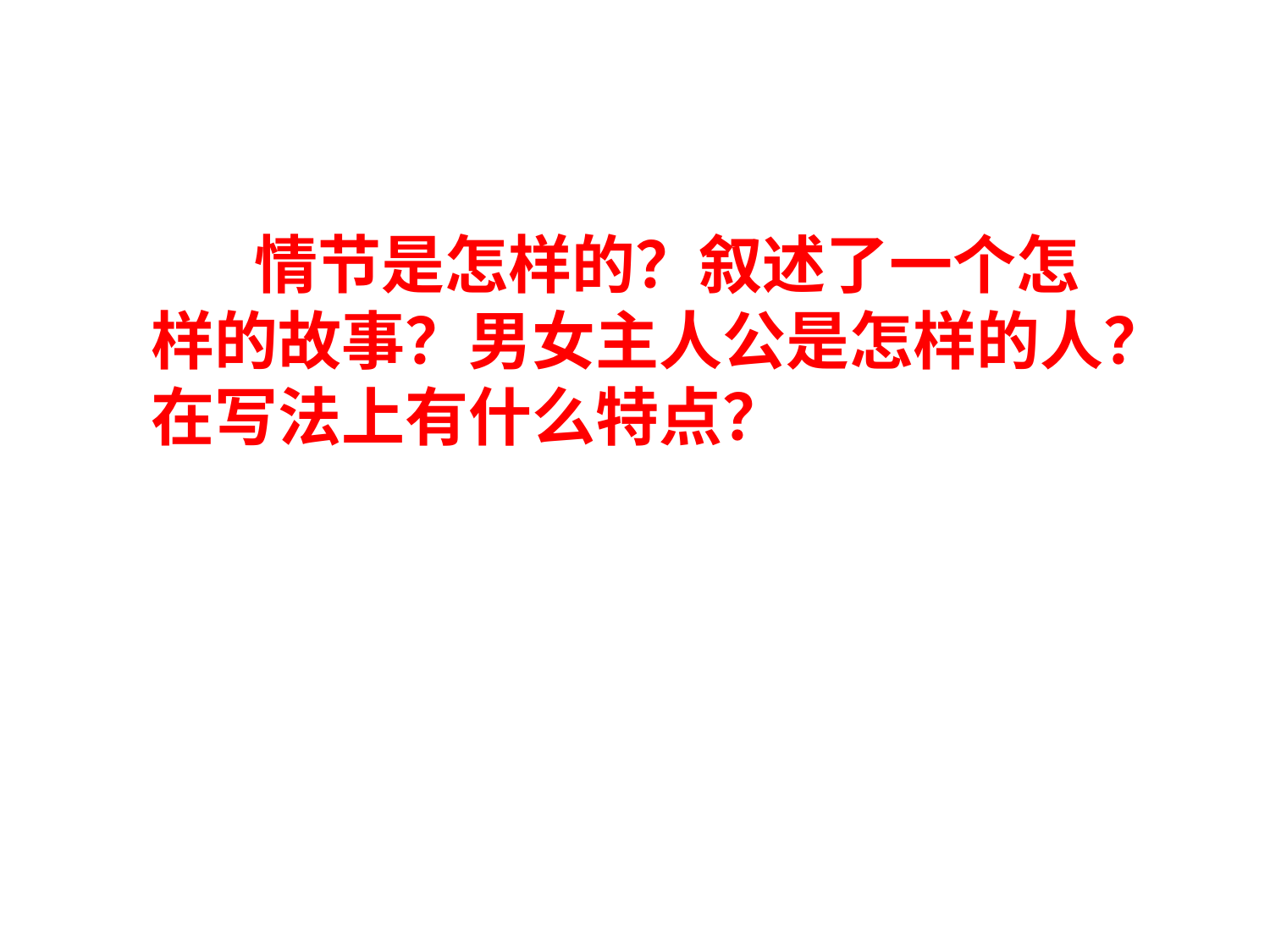

情节是怎样的？叙述了一个怎样的故事？男女主人公是怎样的人？在写法上有什么特点？